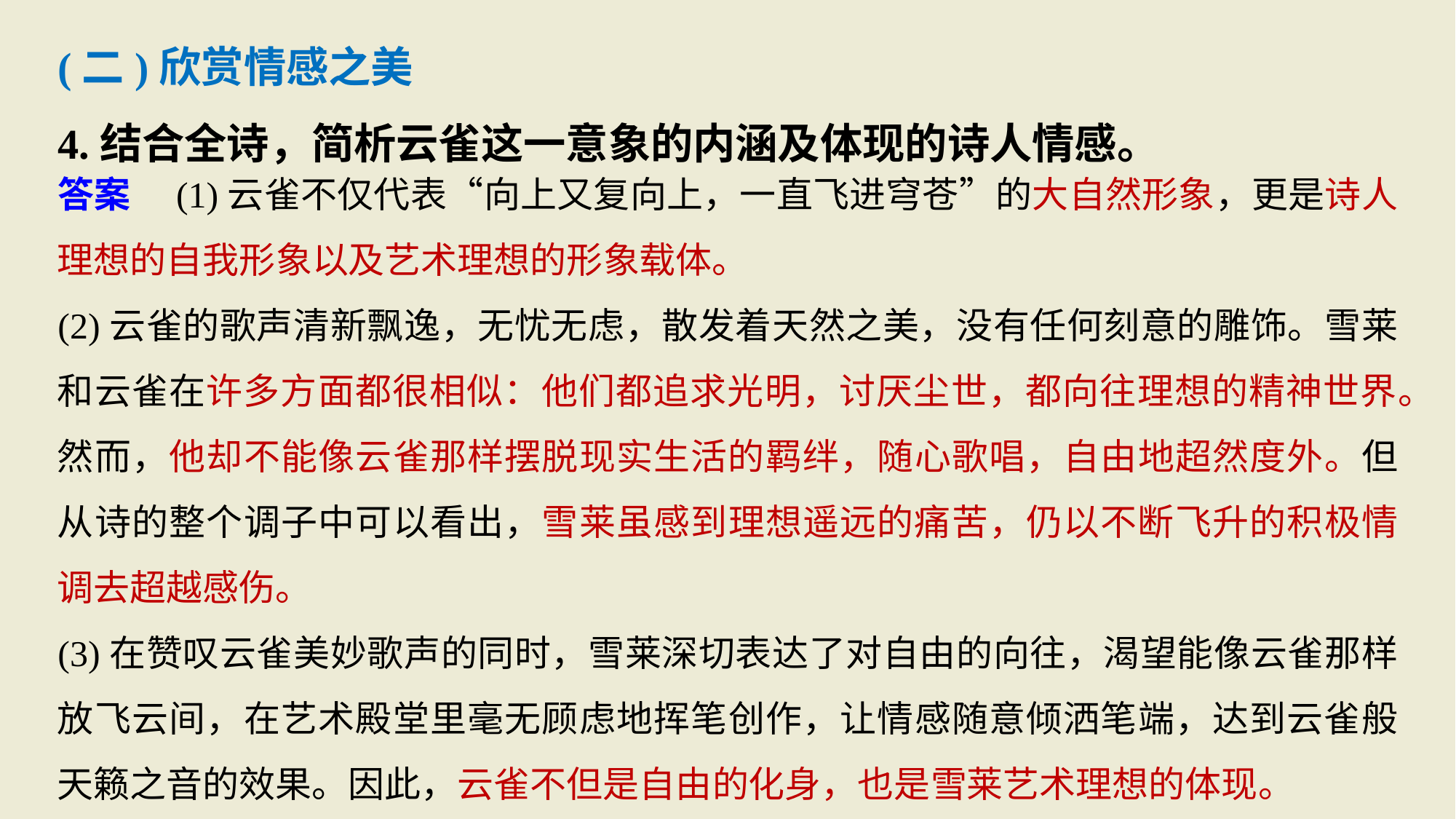

(二)欣赏情感之美
4.结合全诗，简析云雀这一意象的内涵及体现的诗人情感。
答案　(1)云雀不仅代表“向上又复向上，一直飞进穹苍”的大自然形象，更是诗人理想的自我形象以及艺术理想的形象载体。
(2)云雀的歌声清新飘逸，无忧无虑，散发着天然之美，没有任何刻意的雕饰。雪莱和云雀在许多方面都很相似：他们都追求光明，讨厌尘世，都向往理想的精神世界。然而，他却不能像云雀那样摆脱现实生活的羁绊，随心歌唱，自由地超然度外。但从诗的整个调子中可以看出，雪莱虽感到理想遥远的痛苦，仍以不断飞升的积极情调去超越感伤。
(3)在赞叹云雀美妙歌声的同时，雪莱深切表达了对自由的向往，渴望能像云雀那样放飞云间，在艺术殿堂里毫无顾虑地挥笔创作，让情感随意倾洒笔端，达到云雀般天籁之音的效果。因此，云雀不但是自由的化身，也是雪莱艺术理想的体现。